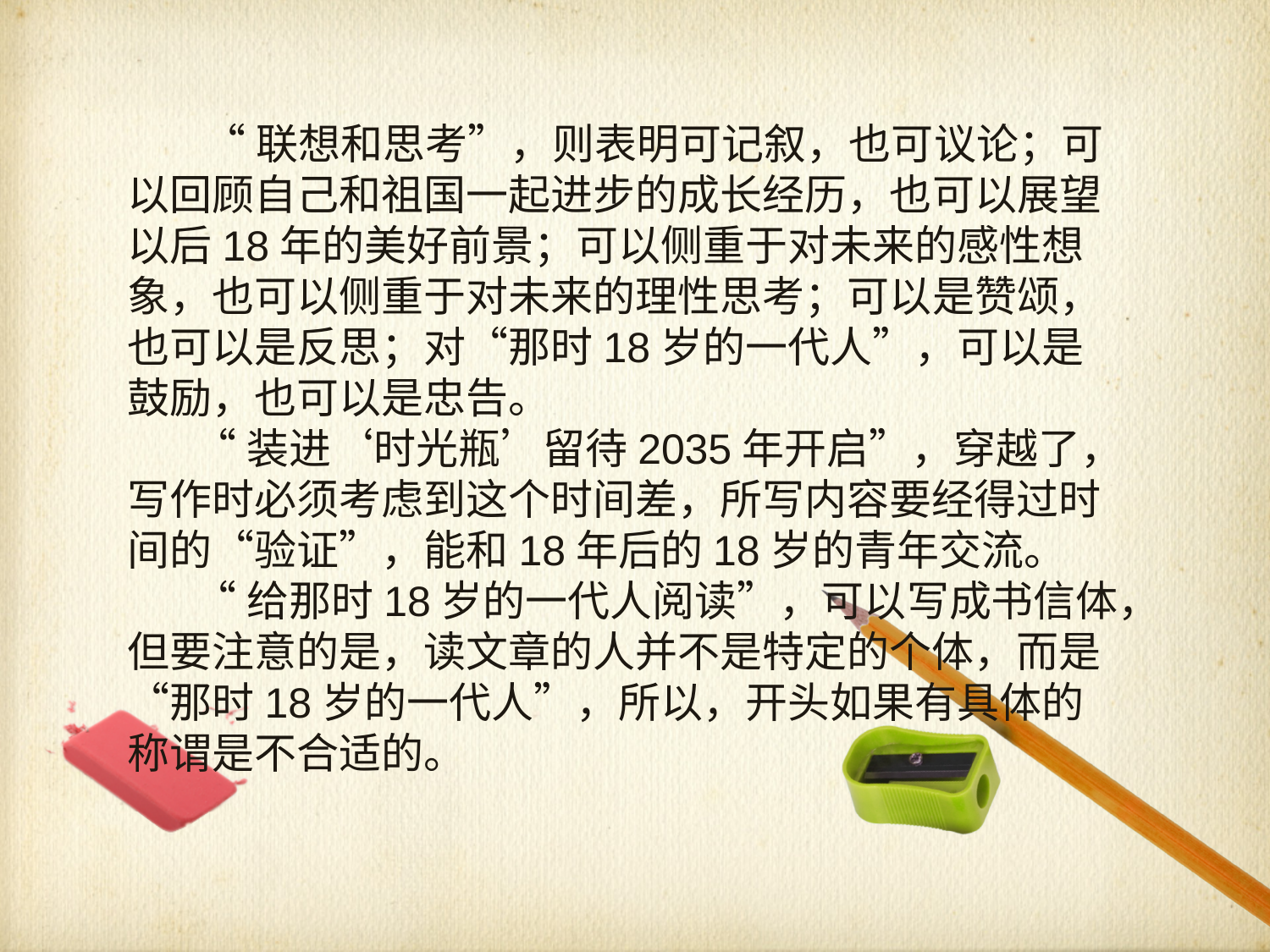

“联想和思考”，则表明可记叙，也可议论；可以回顾自己和祖国一起进步的成长经历，也可以展望以后18年的美好前景；可以侧重于对未来的感性想象，也可以侧重于对未来的理性思考；可以是赞颂，也可以是反思；对“那时18岁的一代人”，可以是鼓励，也可以是忠告。
       “装进‘时光瓶’留待2035年开启”，穿越了，写作时必须考虑到这个时间差，所写内容要经得过时间的“验证”，能和18年后的18岁的青年交流。
       “给那时18岁的一代人阅读”，可以写成书信体，但要注意的是，读文章的人并不是特定的个体，而是“那时18岁的一代人”，所以，开头如果有具体的称谓是不合适的。